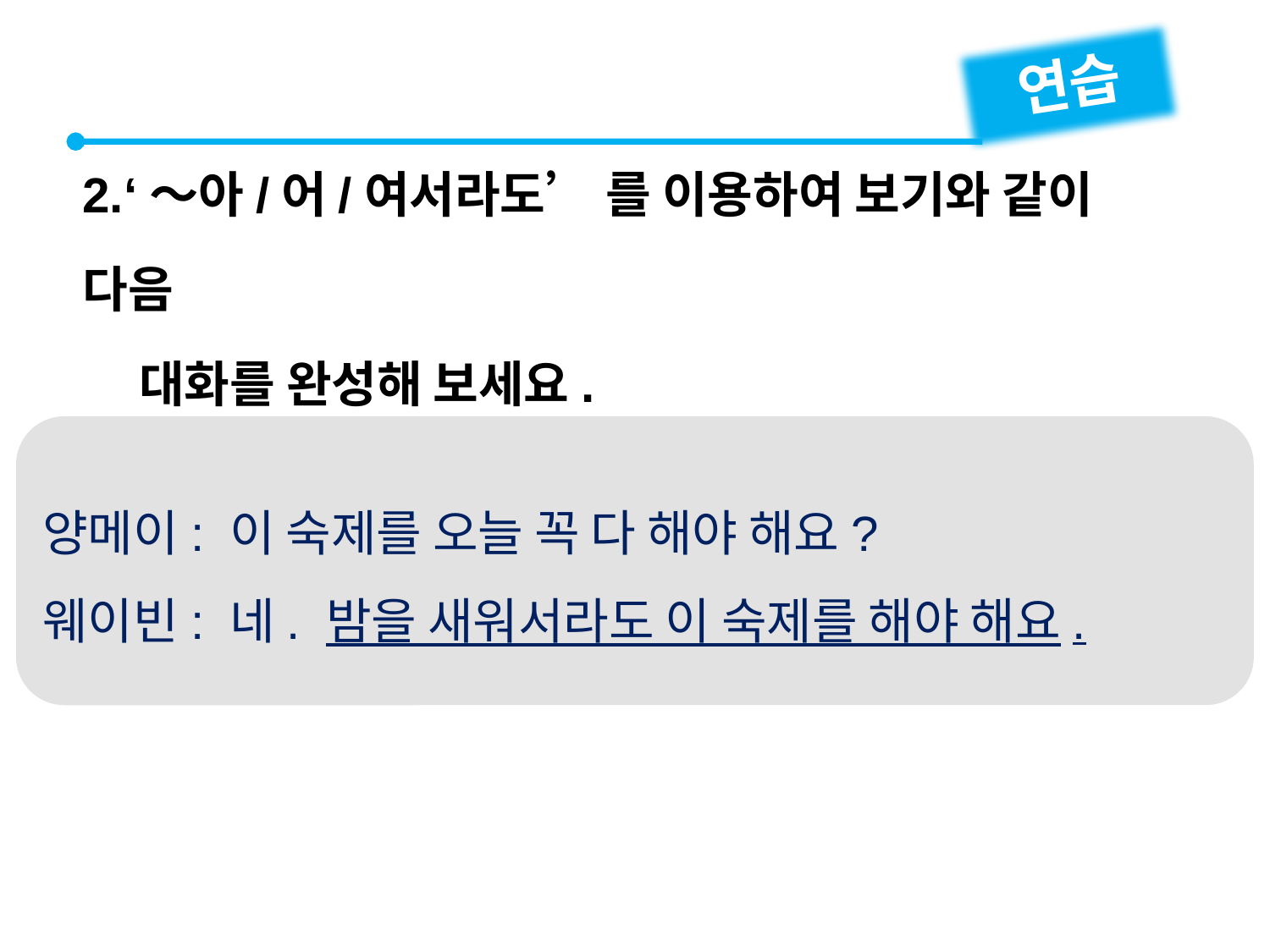

연습
2.‘～아/어/여서라도’ 를 이용하여 보기와 같이 다음
    대화를 완성해 보세요.
양메이: 이 숙제를 오늘 꼭 다 해야 해요?
웨이빈: 네. 밤을 새워서라도 이 숙제를 해야 해요.